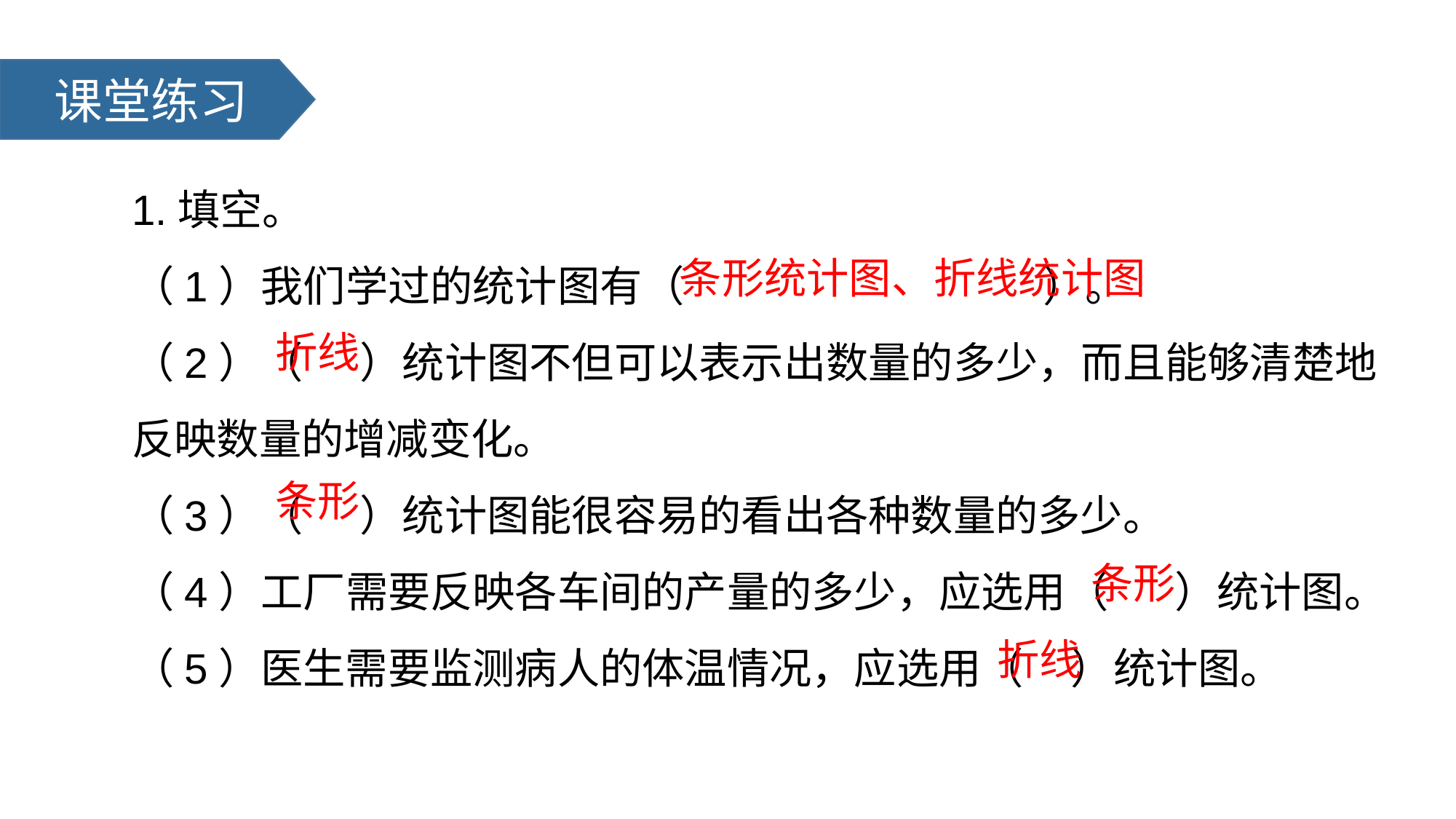

课堂练习
1.填空。
（1）我们学过的统计图有（                                      ）。
（2）（      ）统计图不但可以表示出数量的多少，而且能够清楚地反映数量的增减变化。
（3）（      ）统计图能很容易的看出各种数量的多少。
（4）工厂需要反映各车间的产量的多少，应选用（       ）统计图。
（5）医生需要监测病人的体温情况，应选用（     ）统计图。
条形统计图、折线统计图
折线
条形
条形
折线